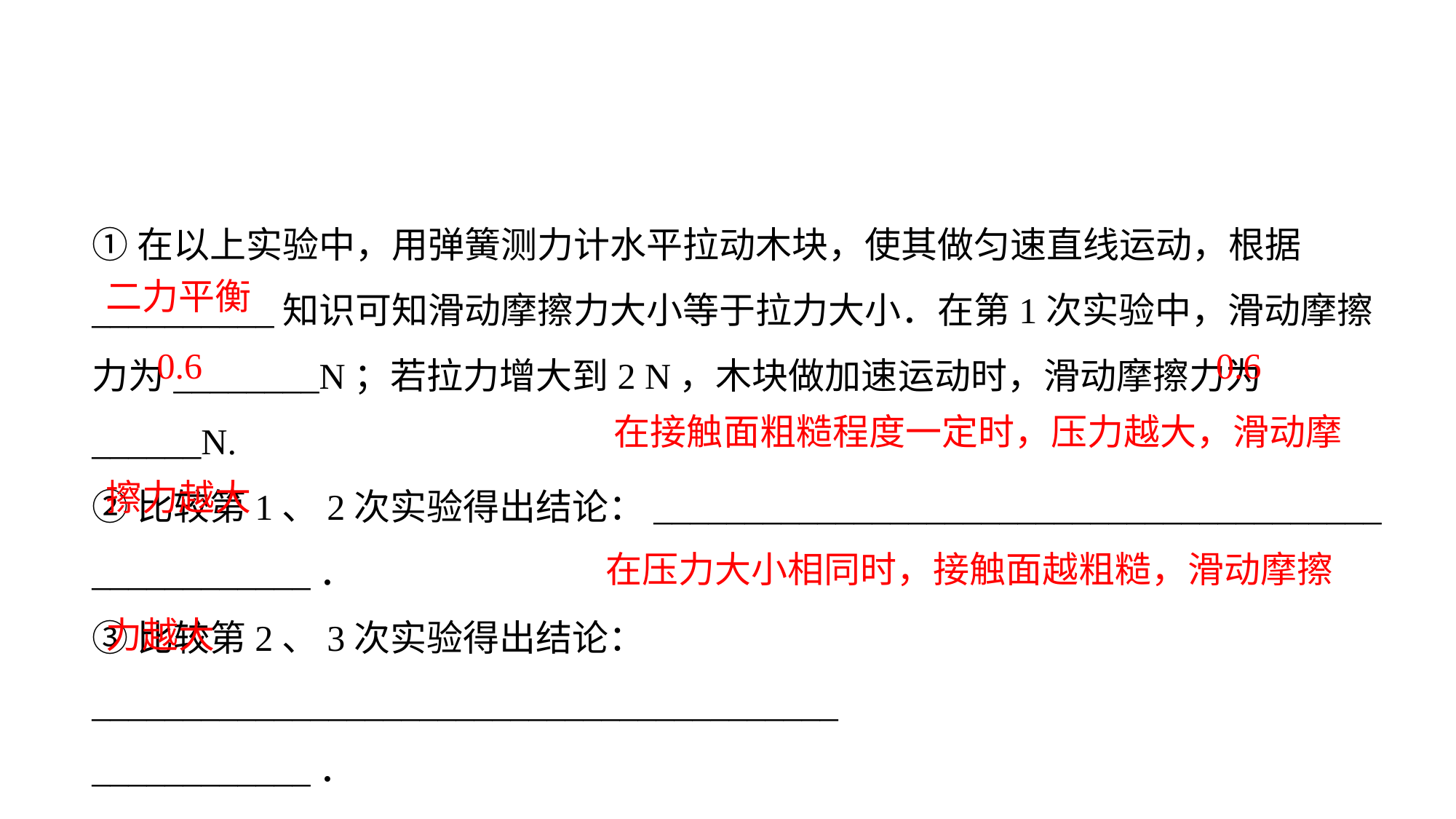

①在以上实验中，用弹簧测力计水平拉动木块，使其做匀速直线运动，根据__________知识可知滑动摩擦力大小等于拉力大小．在第1次实验中，滑动摩擦力为________N；若拉力增大到2 N，木块做加速运动时，滑动摩擦力为______N.
②比较第1、2次实验得出结论：________________________________________
____________．③比较第2、3次实验得出结论：_________________________________________
____________．

二力平衡
0.6
0.6
                                                             在接触面粗糙程度一定时，压力越大，滑动摩擦力越大
                                                            在压力大小相同时，接触面越粗糙，滑动摩擦力越大